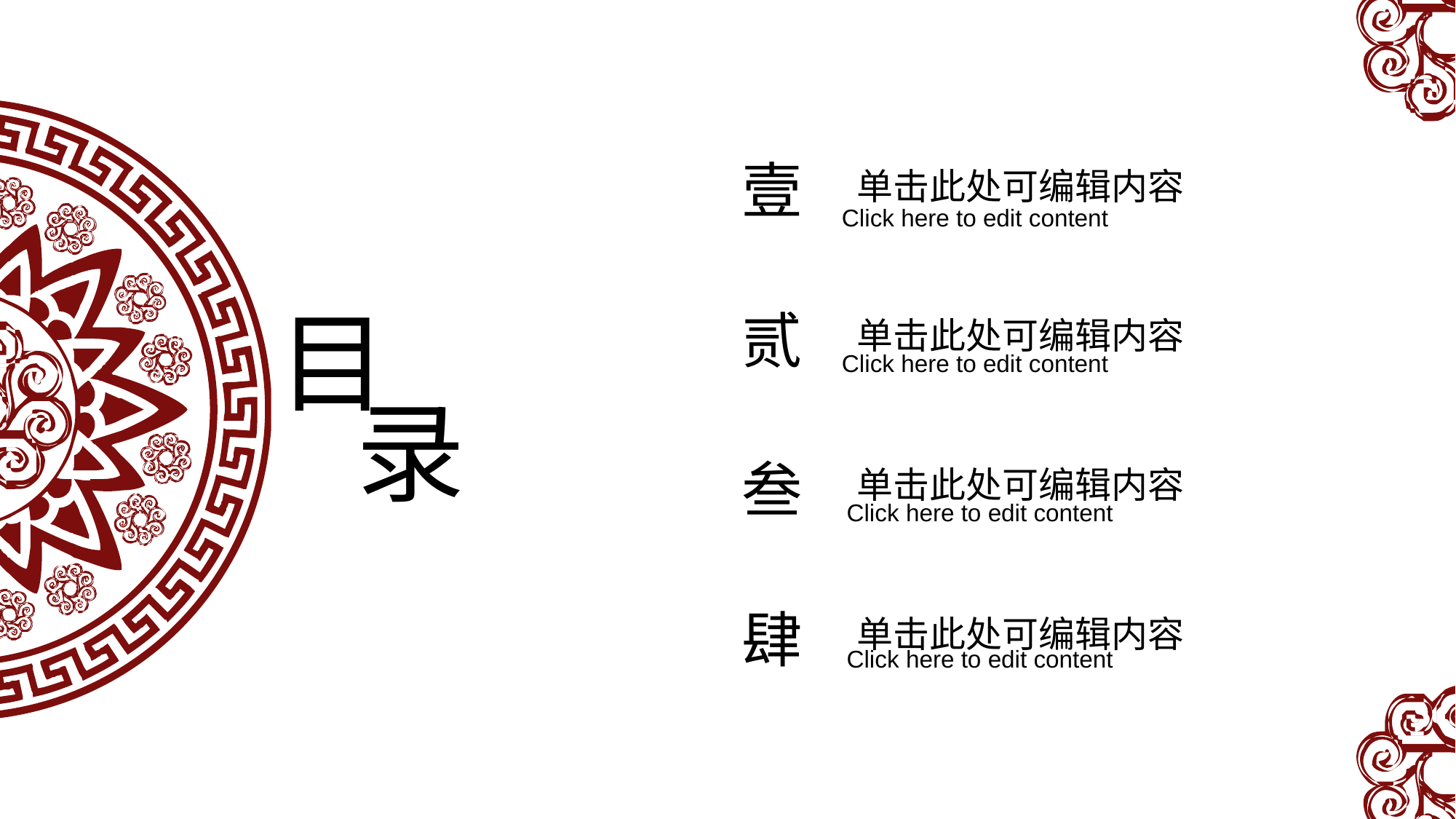

壹
单击此处可编辑内容
Click here to edit content
目
贰
单击此处可编辑内容

Click here to edit content
录
叁
单击此处可编辑内容
Click here to edit content
肆
单击此处可编辑内容
Click here to edit content